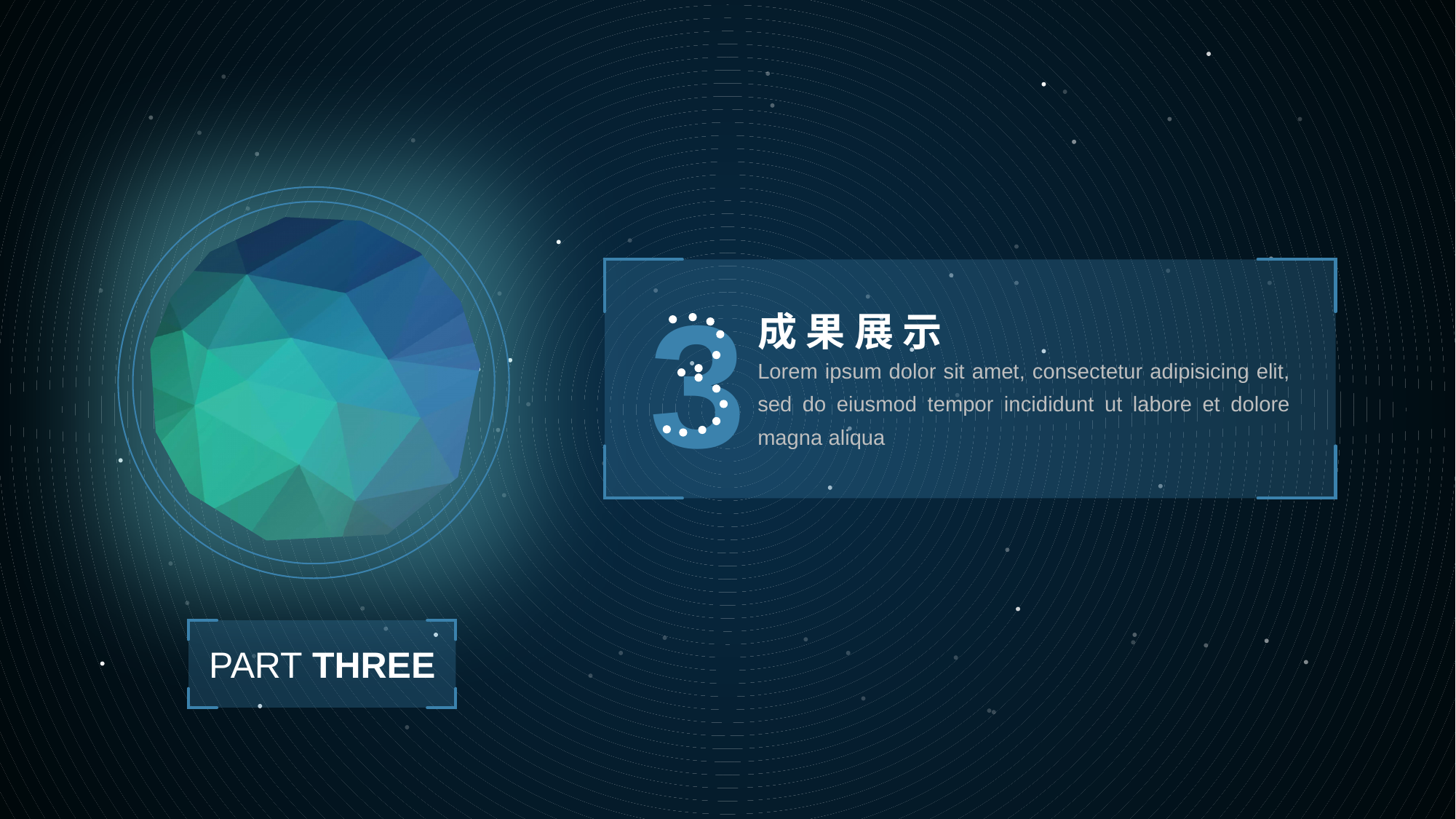

3

成 果 展 示
Lorem ipsum dolor sit amet, consectetur adipisicing elit, sed do eiusmod tempor incididunt ut labore et dolore magna aliqua

PART THREE